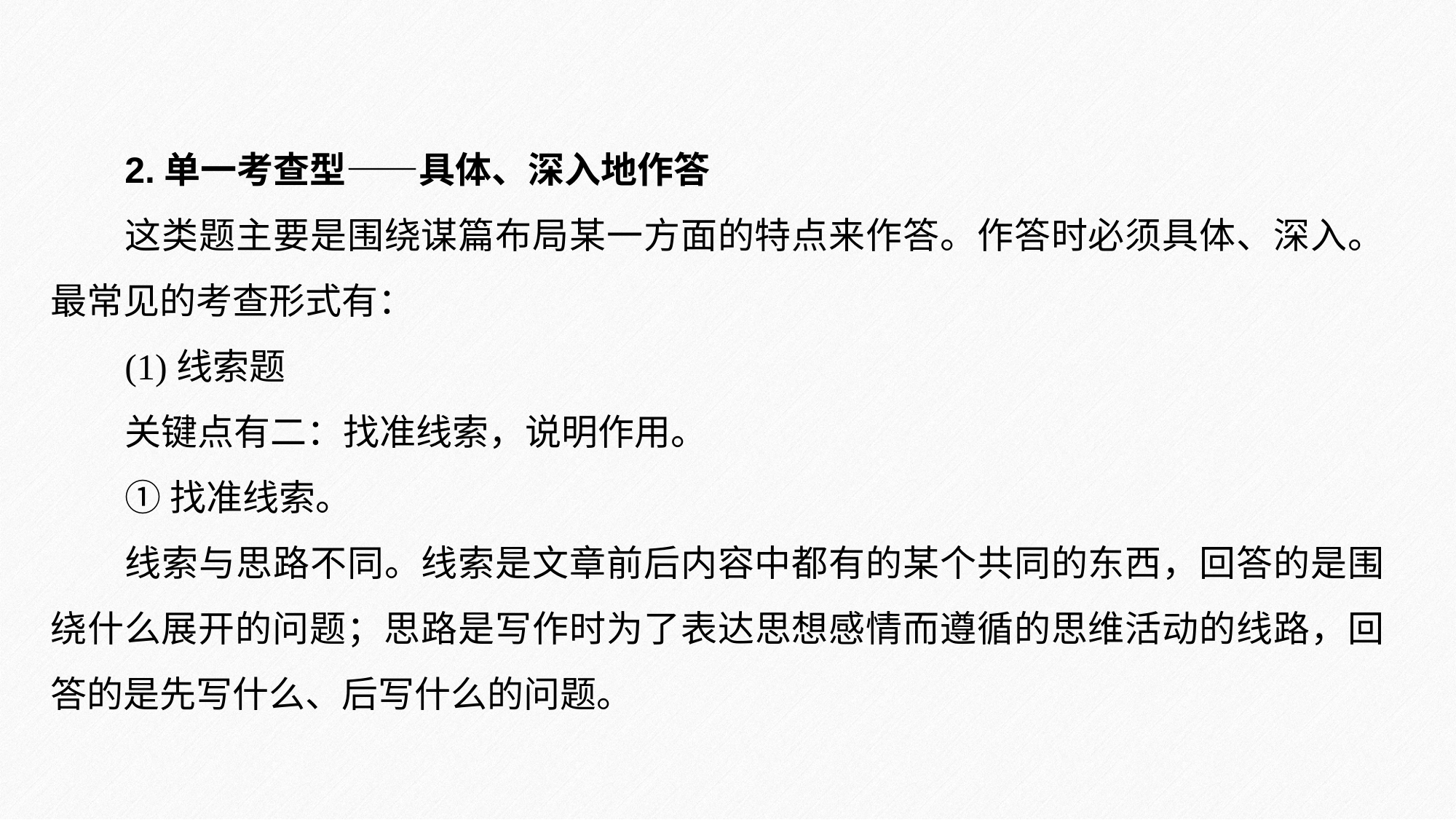

2.单一考查型——具体、深入地作答
这类题主要是围绕谋篇布局某一方面的特点来作答。作答时必须具体、深入。最常见的考查形式有：
(1)线索题
关键点有二：找准线索，说明作用。
①找准线索。
线索与思路不同。线索是文章前后内容中都有的某个共同的东西，回答的是围绕什么展开的问题；思路是写作时为了表达思想感情而遵循的思维活动的线路，回答的是先写什么、后写什么的问题。